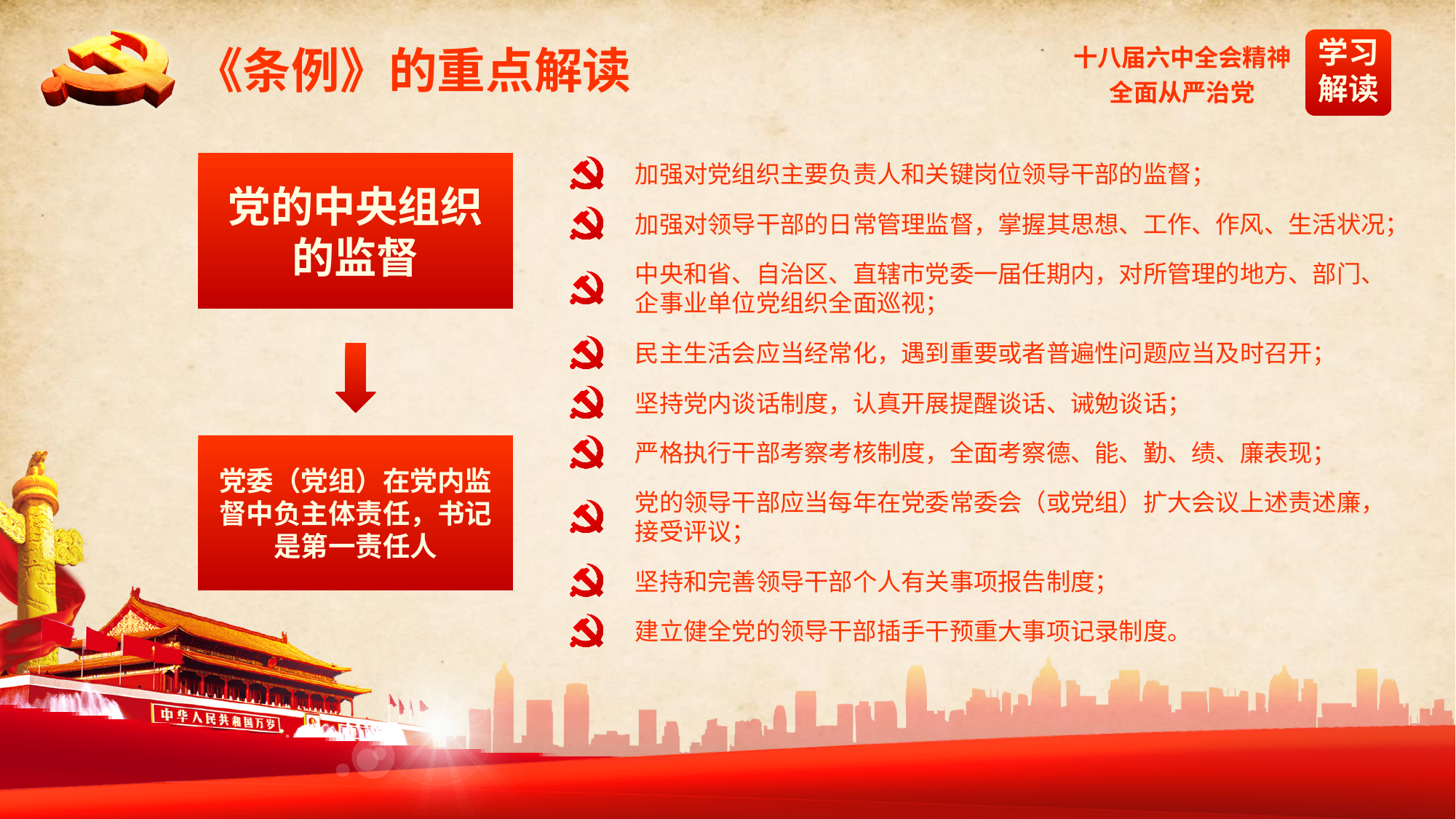

《条例》的重点解读
党的中央组织
的监督
加强对党组织主要负责人和关键岗位领导干部的监督；

加强对领导干部的日常管理监督，掌握其思想、工作、作风、生活状况；

中央和省、自治区、直辖市党委一届任期内，对所管理的地方、部门、企事业单位党组织全面巡视；

民主生活会应当经常化，遇到重要或者普遍性问题应当及时召开；

坚持党内谈话制度，认真开展提醒谈话、诫勉谈话；

严格执行干部考察考核制度，全面考察德、能、勤、绩、廉表现；
党委（党组）在党内监督中负主体责任，书记是第一责任人

党的领导干部应当每年在党委常委会（或党组）扩大会议上述责述廉，接受评议；

坚持和完善领导干部个人有关事项报告制度；

建立健全党的领导干部插手干预重大事项记录制度。